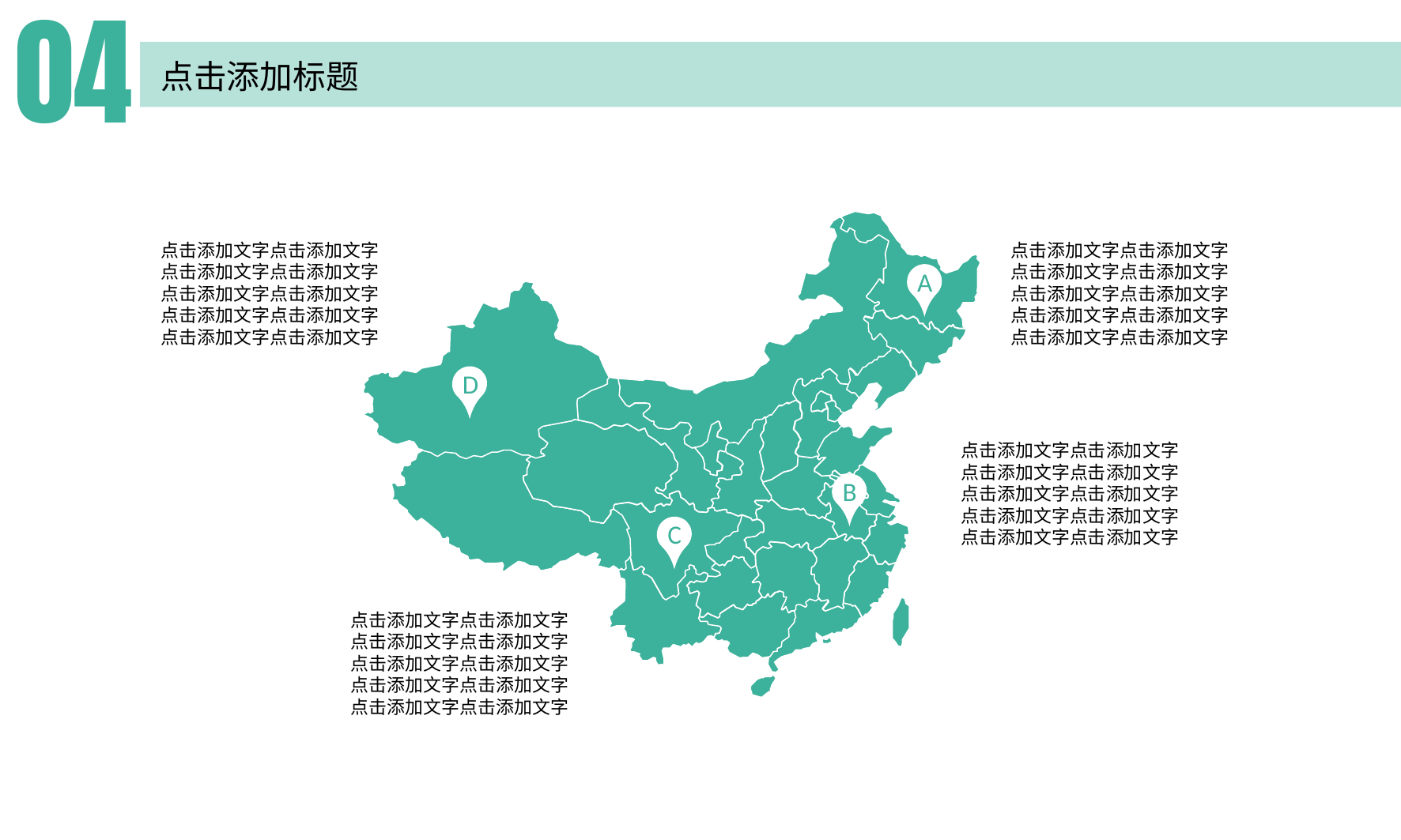

04

点击添加标题

点击添加文字点击添加文字
点击添加文字点击添加文字
点击添加文字点击添加文字
点击添加文字点击添加文字
点击添加文字点击添加文字
点击添加文字点击添加文字
点击添加文字点击添加文字
点击添加文字点击添加文字
点击添加文字点击添加文字
点击添加文字点击添加文字
A

D

点击添加文字点击添加文字
点击添加文字点击添加文字
点击添加文字点击添加文字
点击添加文字点击添加文字
点击添加文字点击添加文字
B

C

点击添加文字点击添加文字
点击添加文字点击添加文字
点击添加文字点击添加文字
点击添加文字点击添加文字
点击添加文字点击添加文字